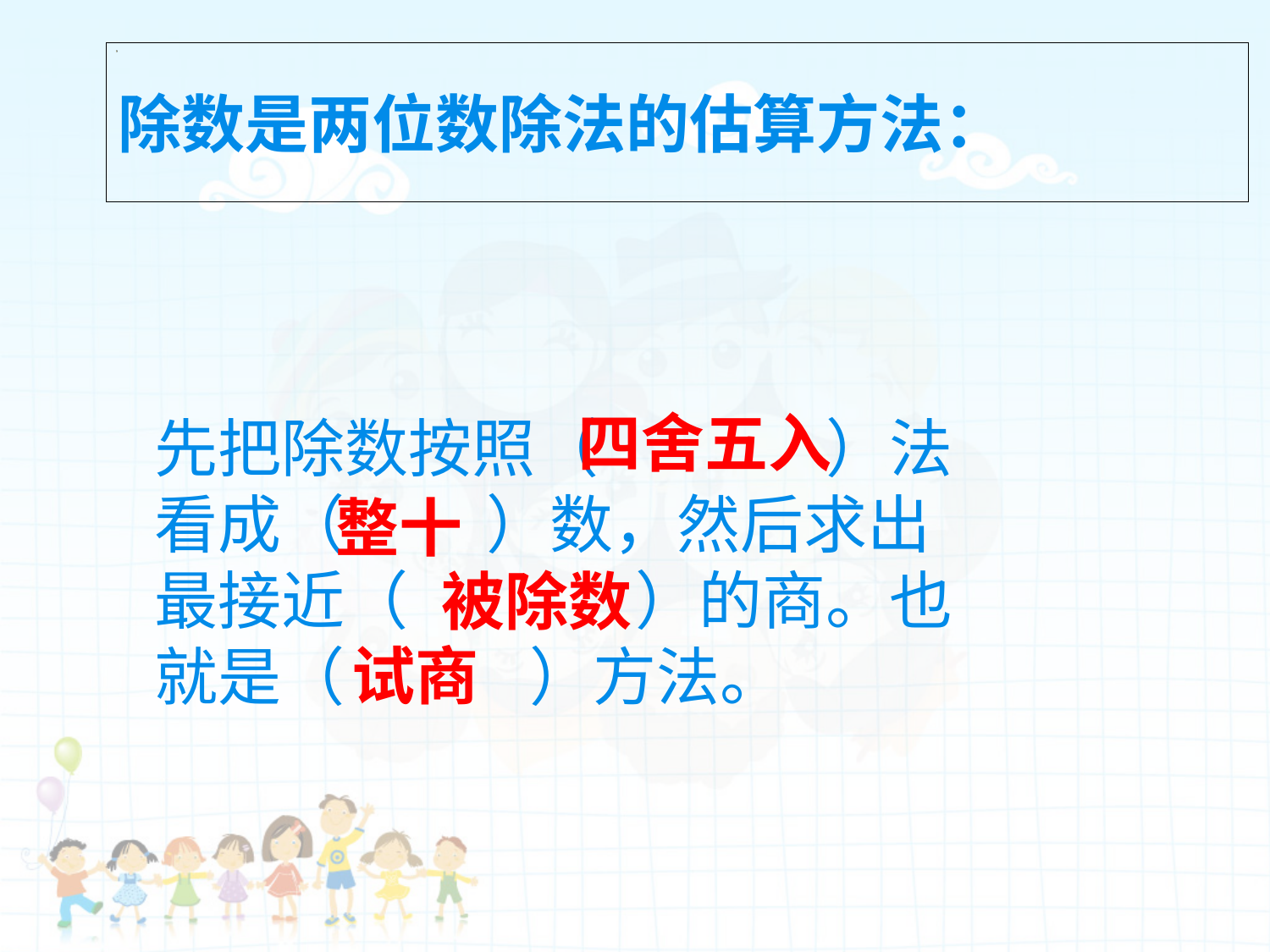

# 除数是两位数除法的估算方法：
四舍五入
先把除数按照（                ）法
看成（          ）数，然后求出
最接近（                ）的商。也
就是（             ）方法。
整十
被除数
试商